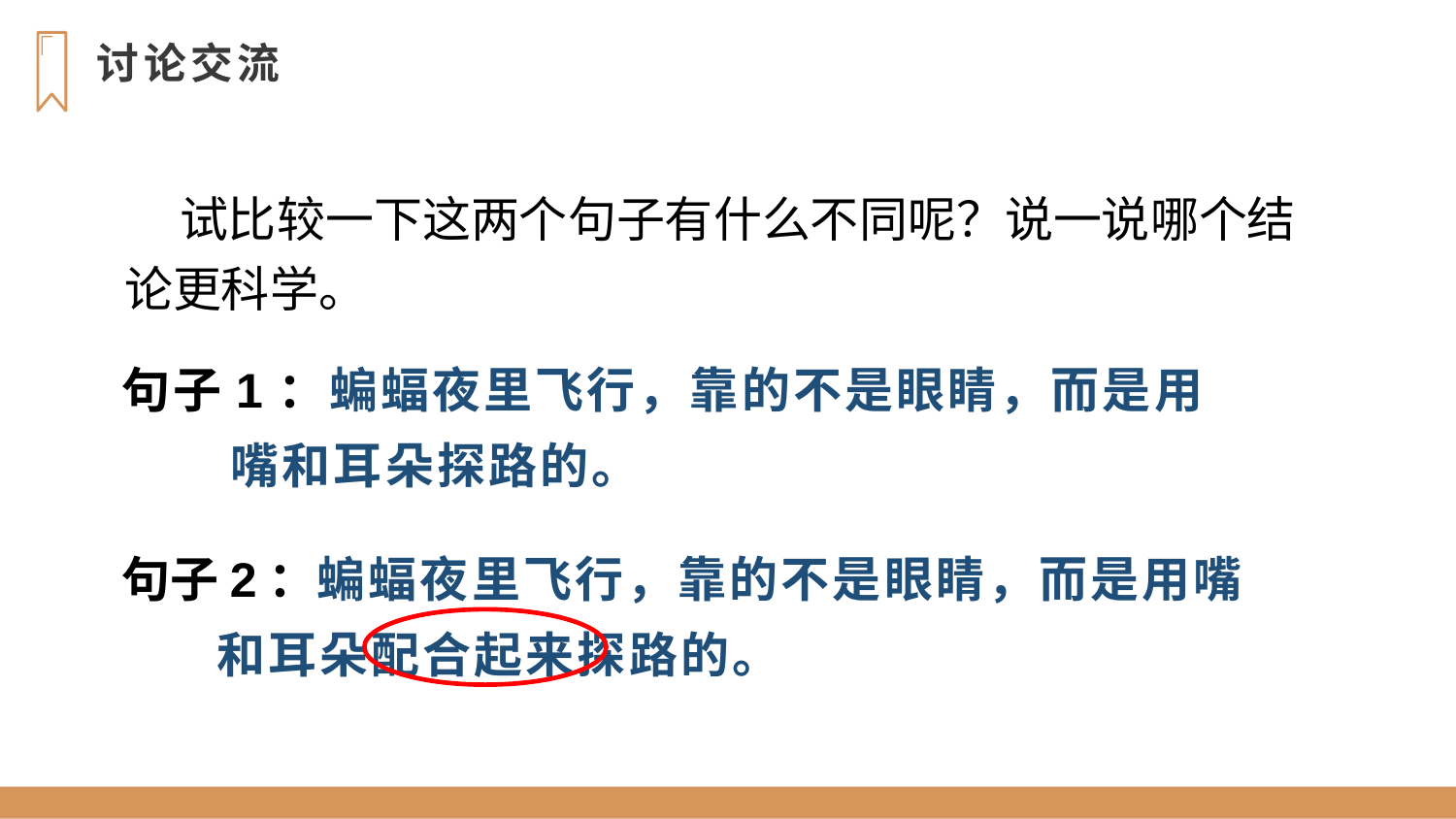

讨论交流
    试比较一下这两个句子有什么不同呢？说一说哪个结论更科学。
句子1：蝙蝠夜里飞行，靠的不是眼睛，而是用
       嘴和耳朵探路的。
句子2：蝙蝠夜里飞行，靠的不是眼睛，而是用嘴
      和耳朵配合起来探路的。